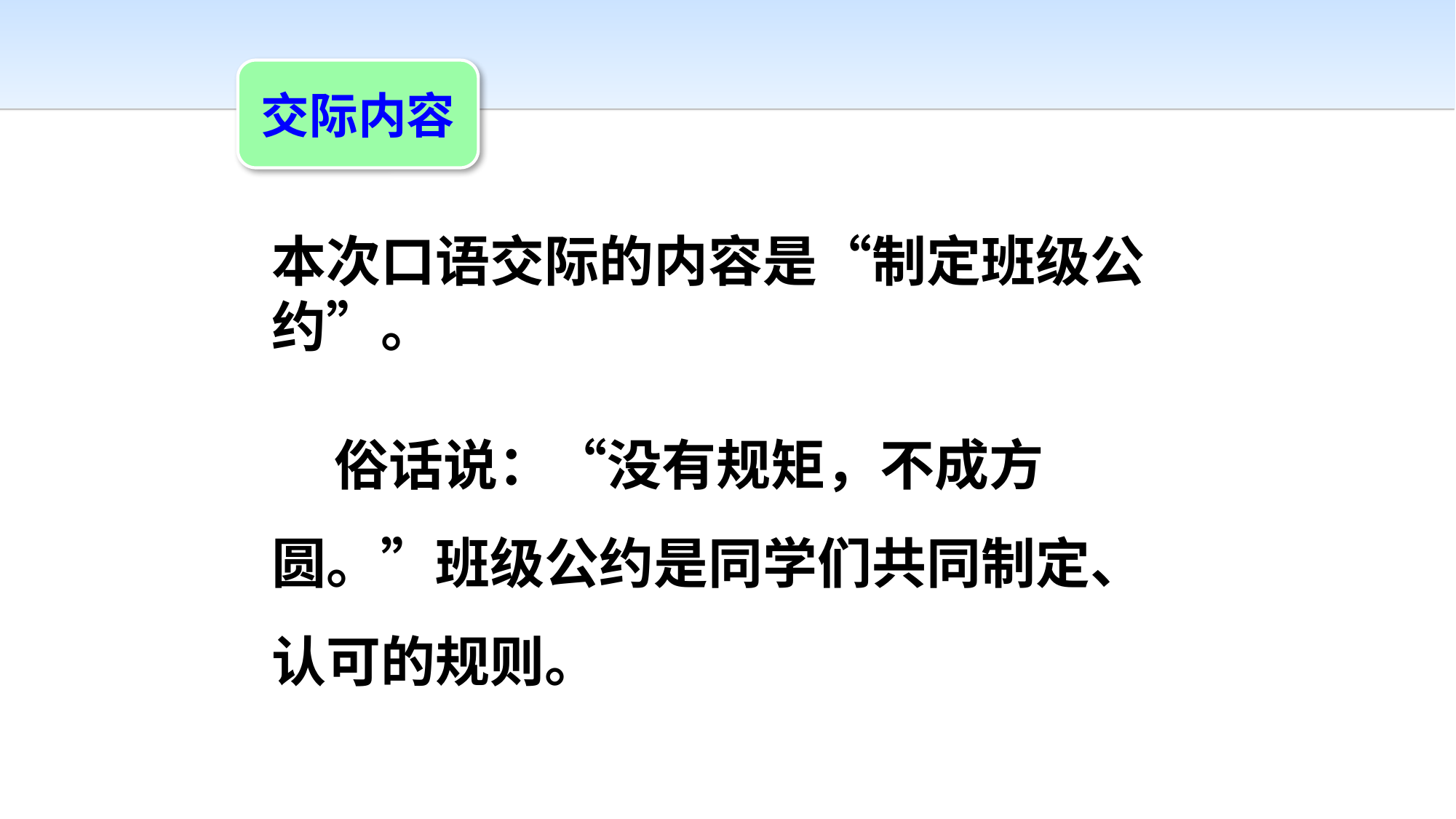

交际内容
本次口语交际的内容是“制定班级公约”。
    俗话说：“没有规矩，不成方圆。”班级公约是同学们共同制定、认可的规则。
https://www.ypppt.com/